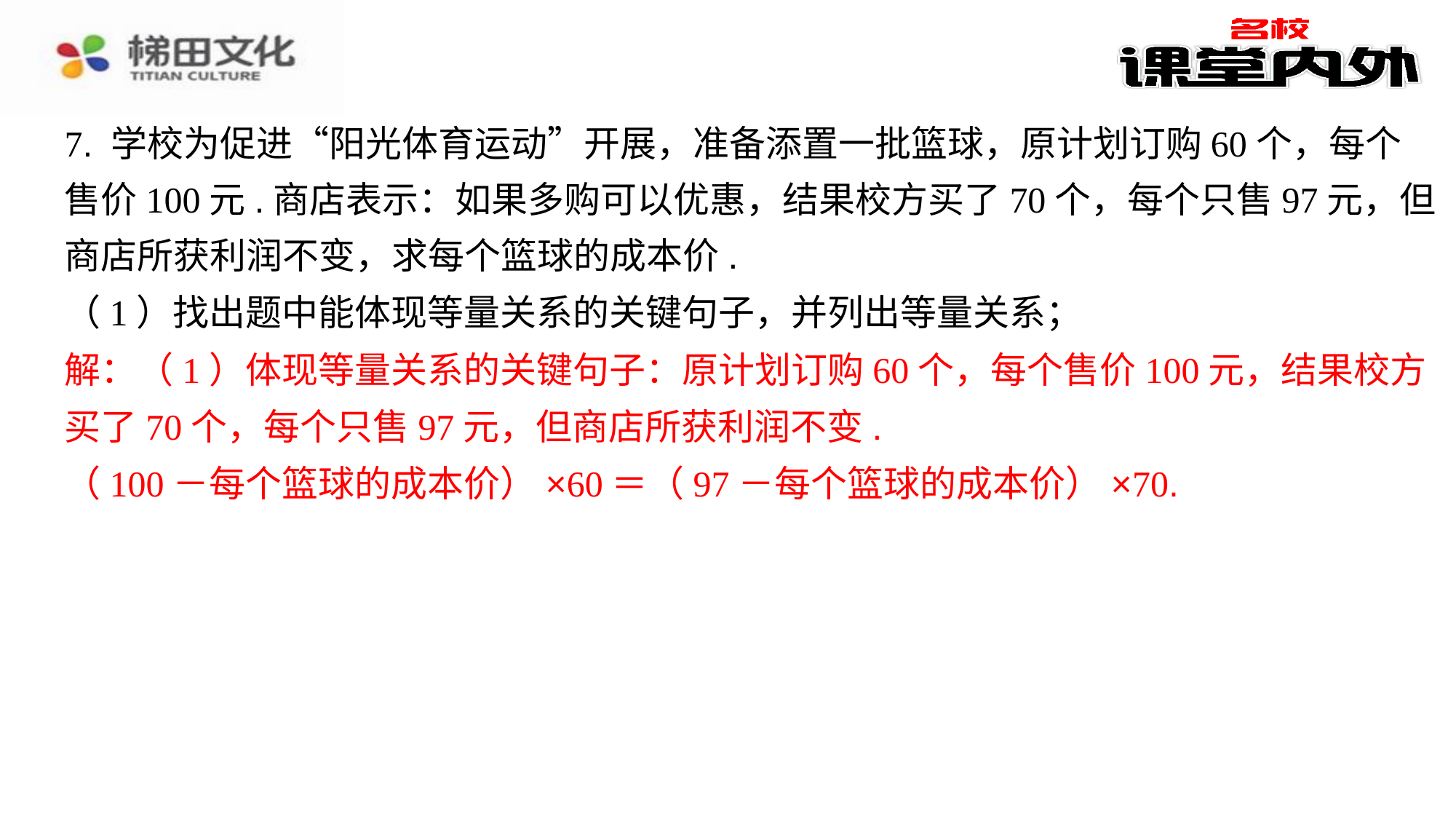

7. 学校为促进“阳光体育运动”开展，准备添置一批篮球，原计划订购60个，每个
售价100元.商店表示：如果多购可以优惠，结果校方买了70个，每个只售97元，但
商店所获利润不变，求每个篮球的成本价.
（1）找出题中能体现等量关系的关键句子，并列出等量关系；
解：（1）体现等量关系的关键句子：原计划订购60个，每个售价100元，结果校方
买了70个，每个只售97元，但商店所获利润不变.
（100－每个篮球的成本价）×60＝（97－每个篮球的成本价）×70.
解：（1）体现等量关系的关键句子：原计划订购60个，每个售价100元，结果校方
买了70个，每个只售97元，但商店所获利润不变.
（100－每个篮球的成本价）×60＝（97－每个篮球的成本价）×70.